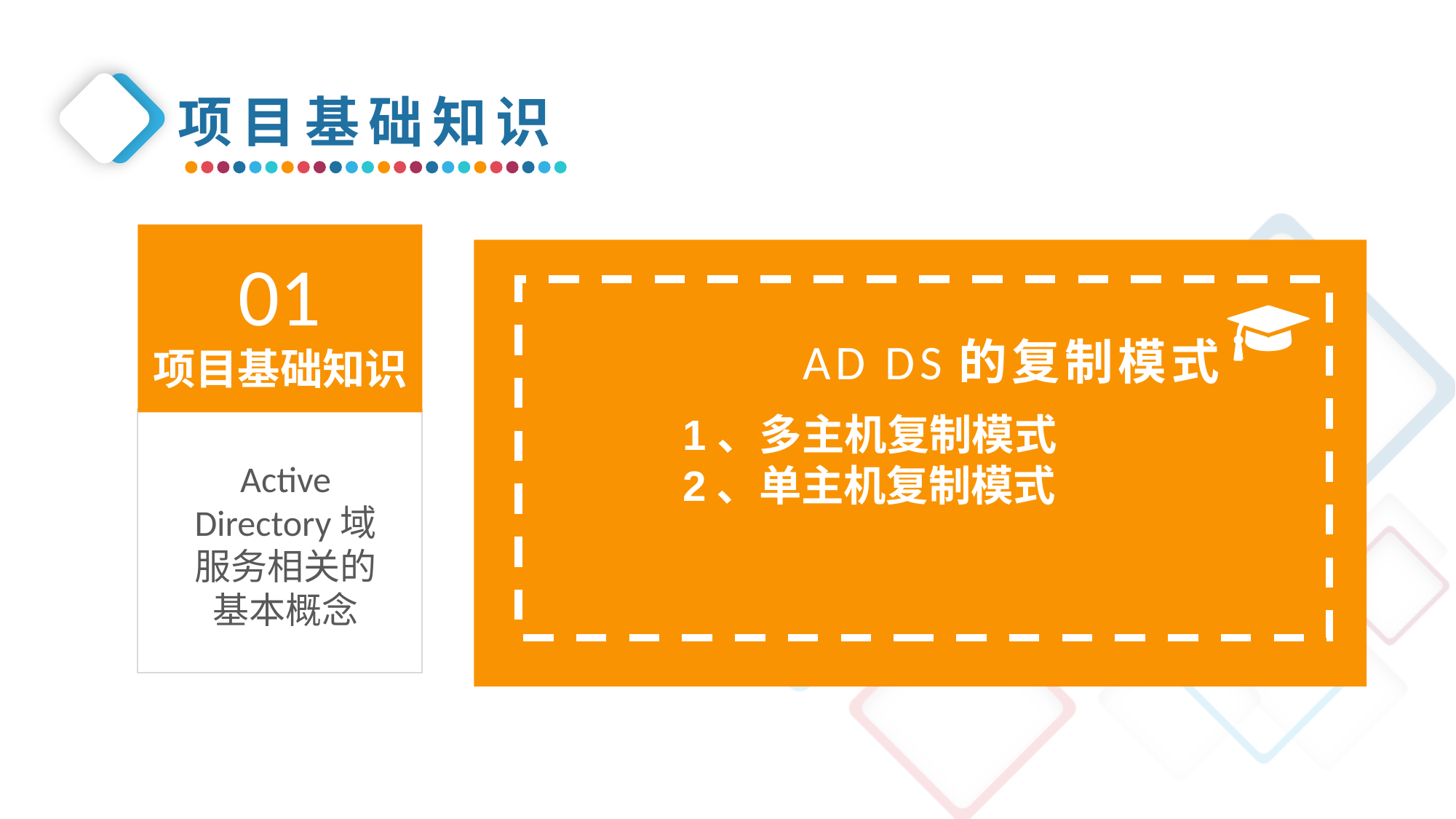

项目基础知识

01
项目基础知识

AD DS的复制模式

1、多主机复制模式
2、单主机复制模式

Active Directory域服务相关的基本概念